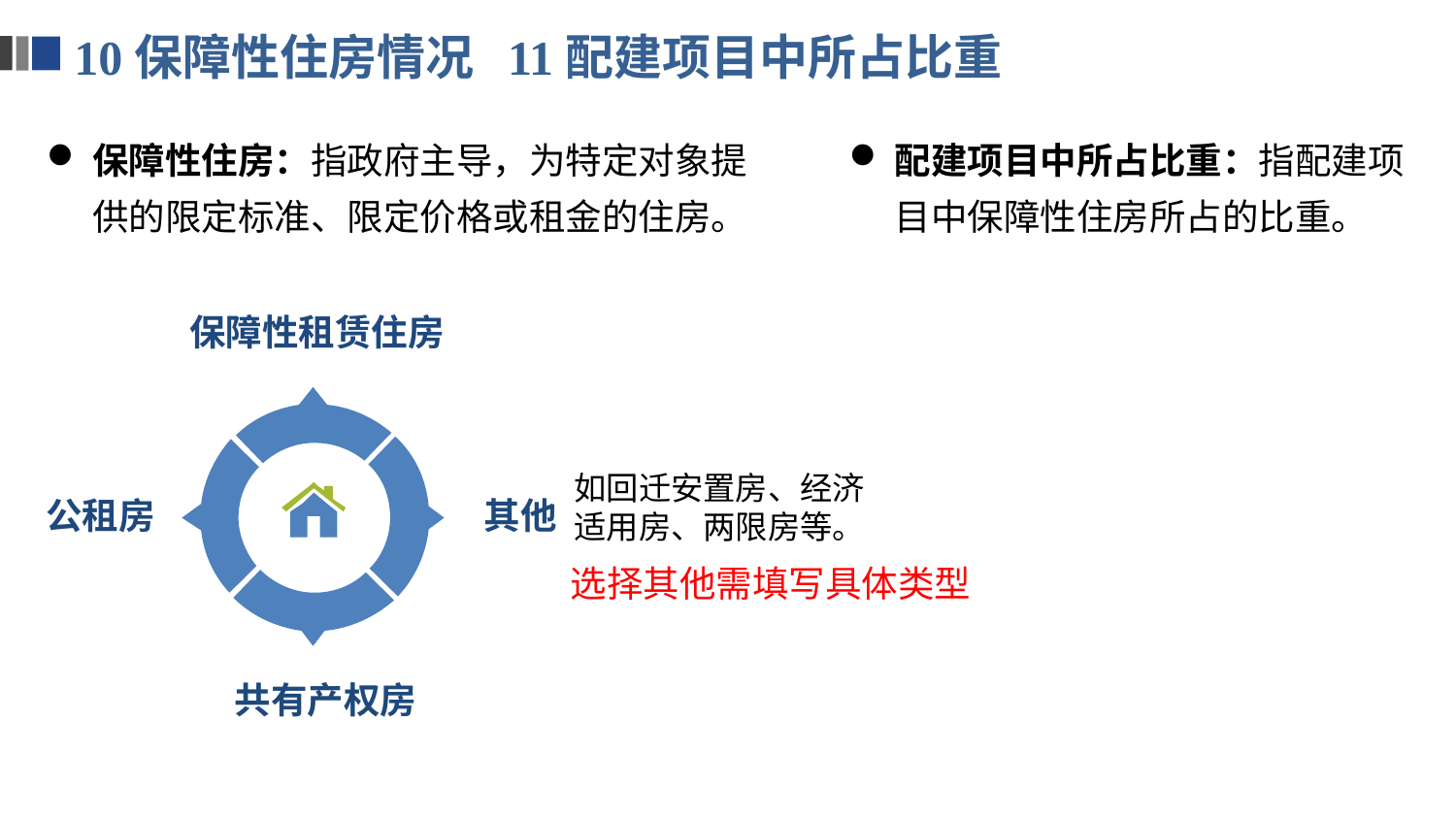

10保障性住房情况  11配建项目中所占比重

保障性住房：指政府主导，为特定对象提供的限定标准、限定价格或租金的住房。
配建项目中所占比重：指配建项目中保障性住房所占的比重。
保障性租赁住房

如回迁安置房、经济适用房、两限房等。

 其他
公租房
选择其他需填写具体类型
 共有产权房